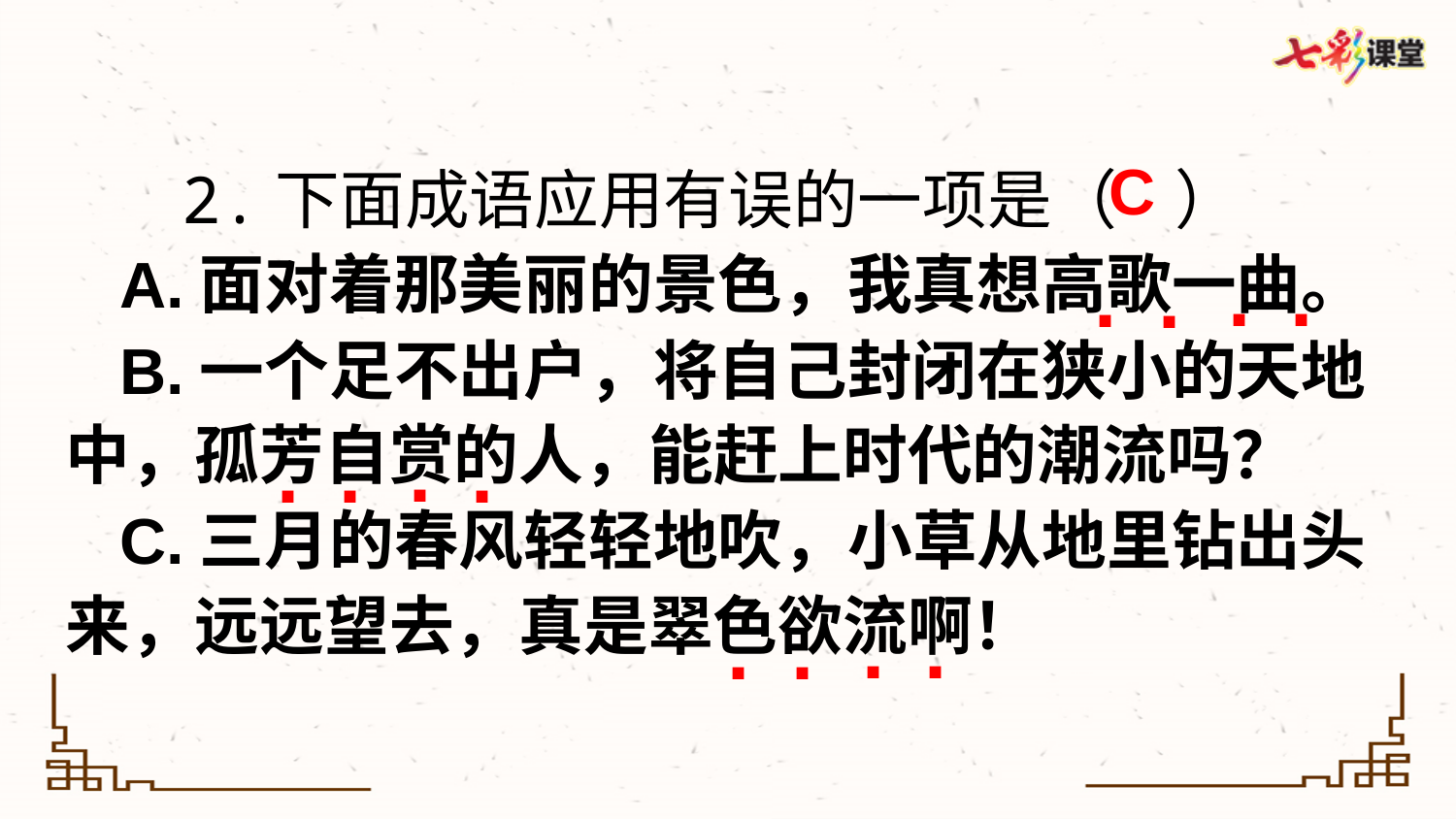

C
   2.下面成语应用有误的一项是（    ）
   A.面对着那美丽的景色，我真想高歌一曲。
   B.一个足不出户，将自己封闭在狭小的天地中，孤芳自赏的人，能赶上时代的潮流吗？
   C.三月的春风轻轻地吹，小草从地里钻出头来，远远望去，真是翠色欲流啊！
.
.
.
.
.
.
.
.
.
.
.
.